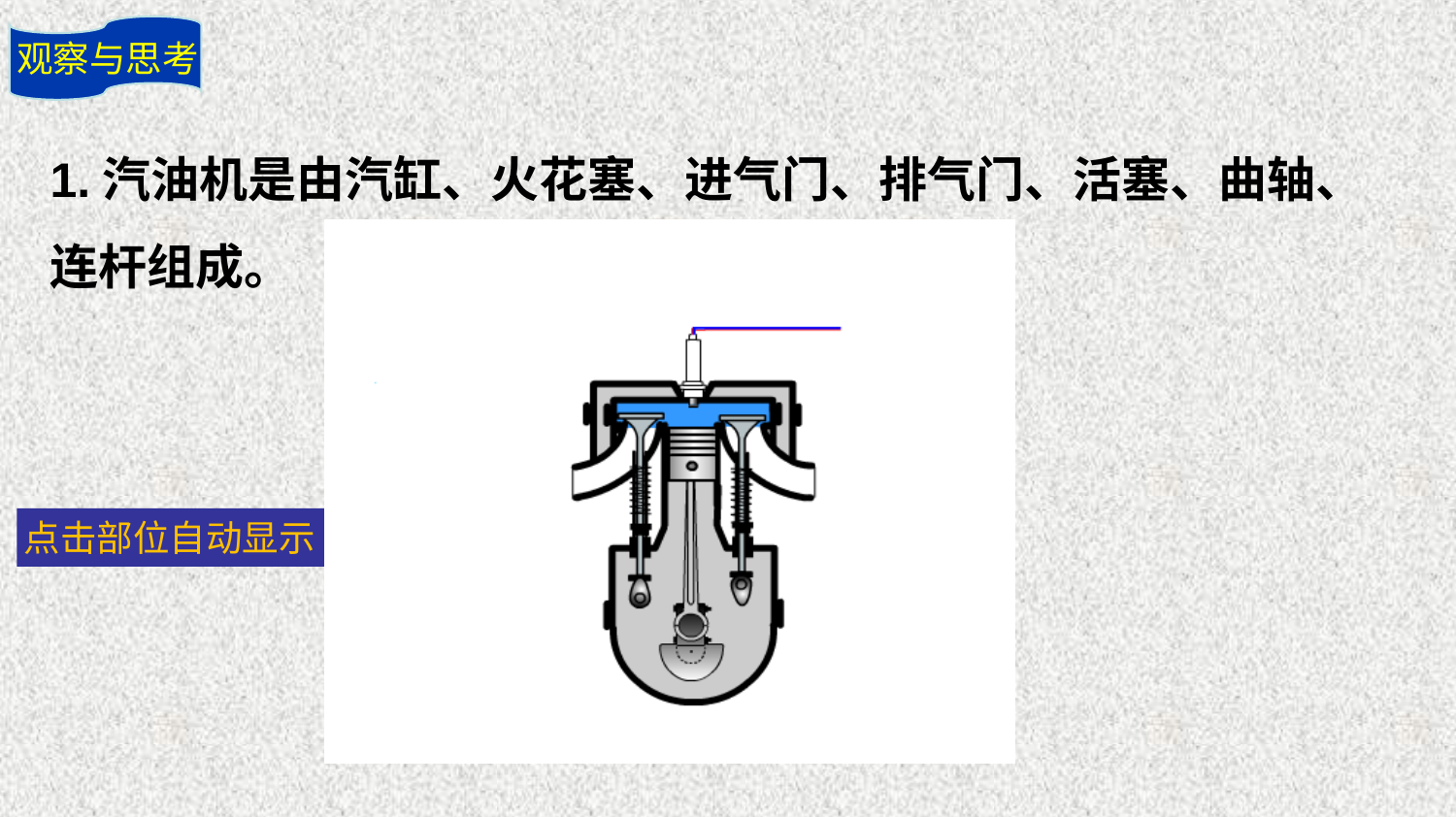

观察与思考
1.汽油机是由汽缸、火花塞、进气门、排气门、活塞、曲轴、连杆组成。
点击部位自动显示